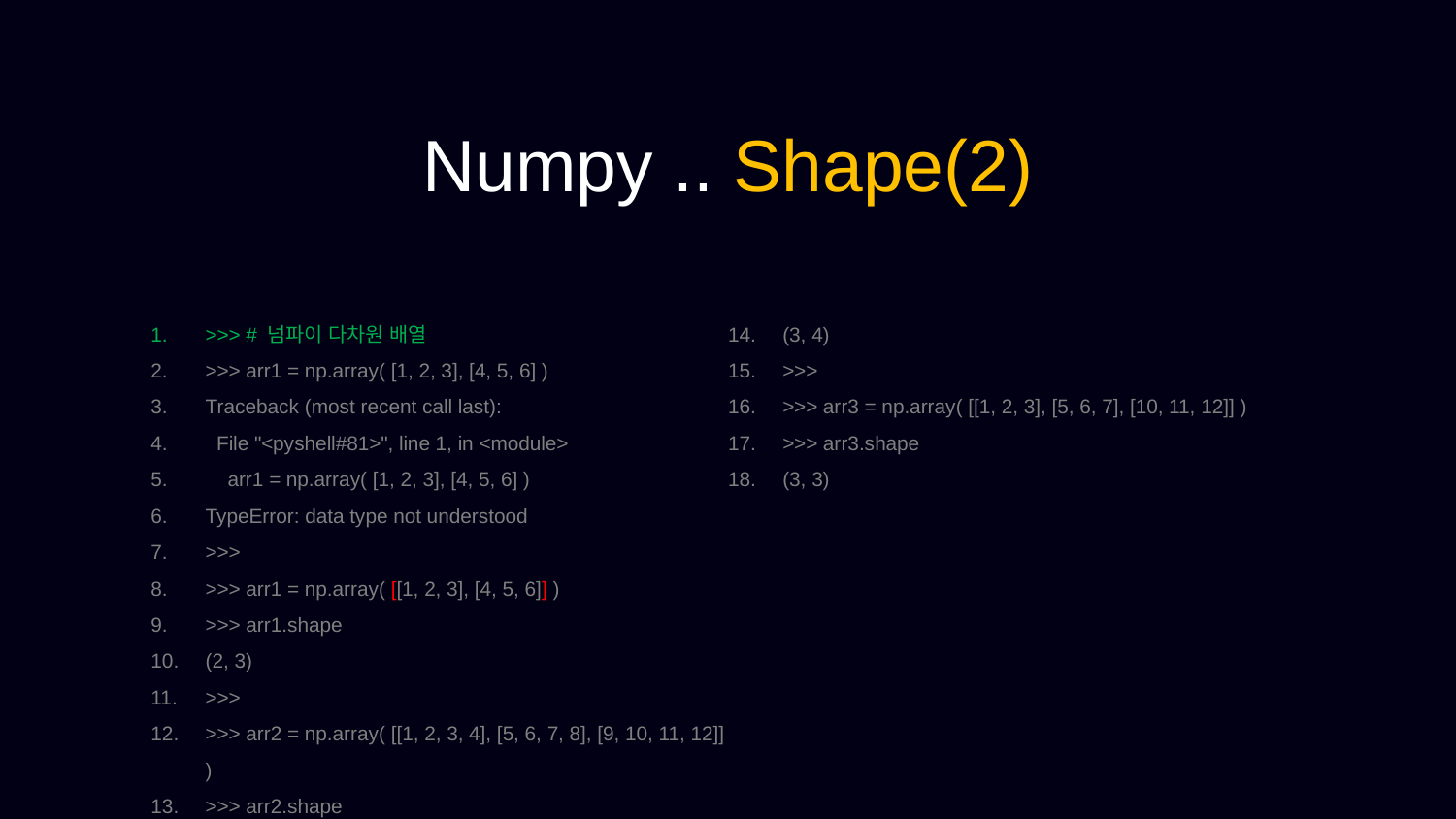

Numpy .. Shape(2)
>>> # 넘파이 다차원 배열
>>> arr1 = np.array( [1, 2, 3], [4, 5, 6] )
Traceback (most recent call last):
  File "<pyshell#81>", line 1, in <module>
    arr1 = np.array( [1, 2, 3], [4, 5, 6] )
TypeError: data type not understood
>>>
>>> arr1 = np.array( [[1, 2, 3], [4, 5, 6]] )
>>> arr1.shape
(2, 3)
>>>
>>> arr2 = np.array( [[1, 2, 3, 4], [5, 6, 7, 8], [9, 10, 11, 12]] )
>>> arr2.shape
(3, 4)
>>>
>>> arr3 = np.array( [[1, 2, 3], [5, 6, 7], [10, 11, 12]] )
>>> arr3.shape
(3, 3)